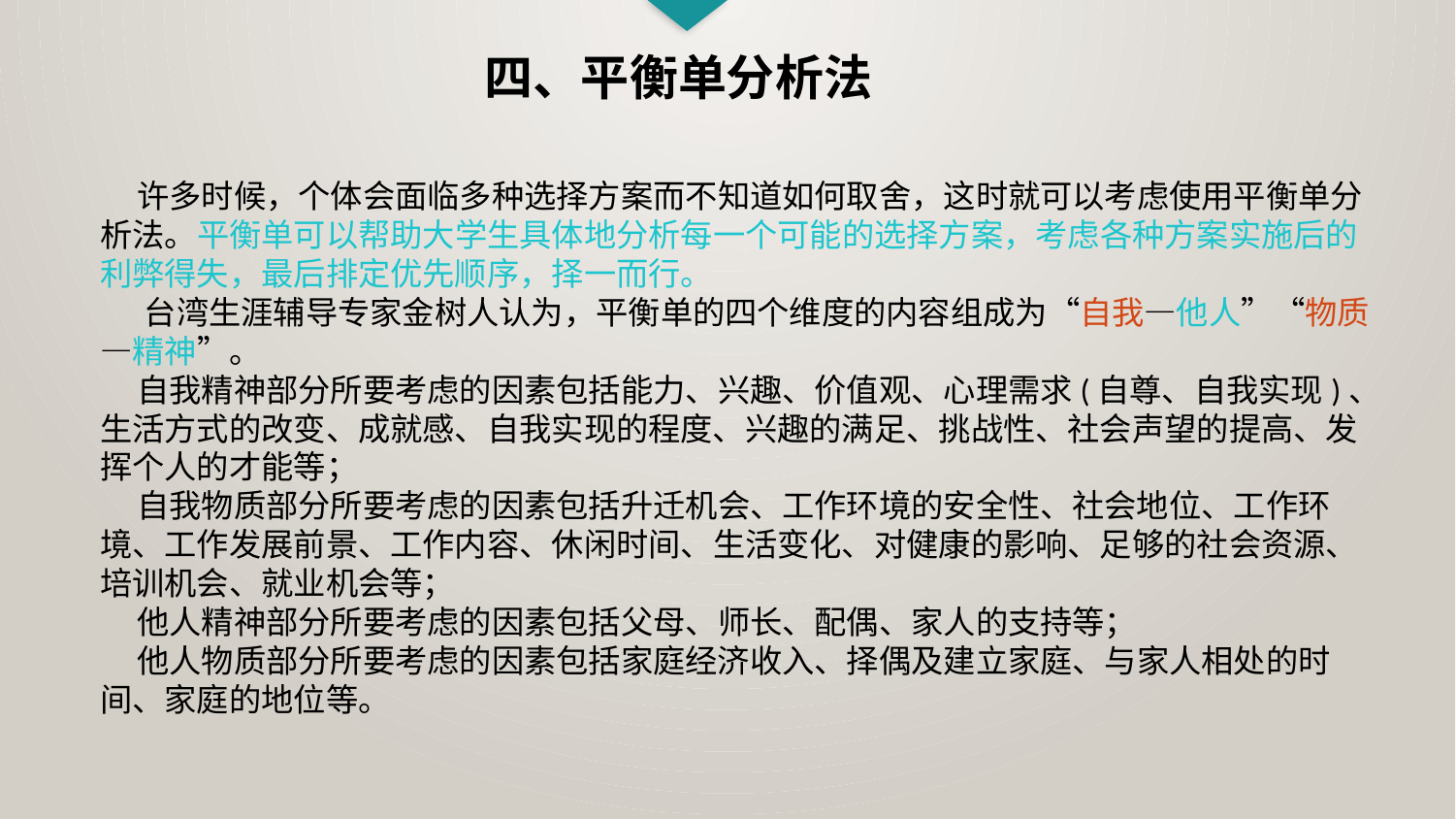

四、平衡单分析法
    许多时候，个体会面临多种选择方案而不知道如何取舍，这时就可以考虑使用平衡单分析法。平衡单可以帮助大学生具体地分析每一个可能的选择方案，考虑各种方案实施后的利弊得失，最后排定优先顺序，择一而行。
     台湾生涯辅导专家金树人认为，平衡单的四个维度的内容组成为“自我—他人”“物质—精神”。
    自我精神部分所要考虑的因素包括能力、兴趣、价值观、心理需求(自尊、自我实现)、生活方式的改变、成就感、自我实现的程度、兴趣的满足、挑战性、社会声望的提高、发挥个人的才能等；
    自我物质部分所要考虑的因素包括升迁机会、工作环境的安全性、社会地位、工作环境、工作发展前景、工作内容、休闲时间、生活变化、对健康的影响、足够的社会资源、培训机会、就业机会等；
    他人精神部分所要考虑的因素包括父母、师长、配偶、家人的支持等；
    他人物质部分所要考虑的因素包括家庭经济收入、择偶及建立家庭、与家人相处的时间、家庭的地位等。
52